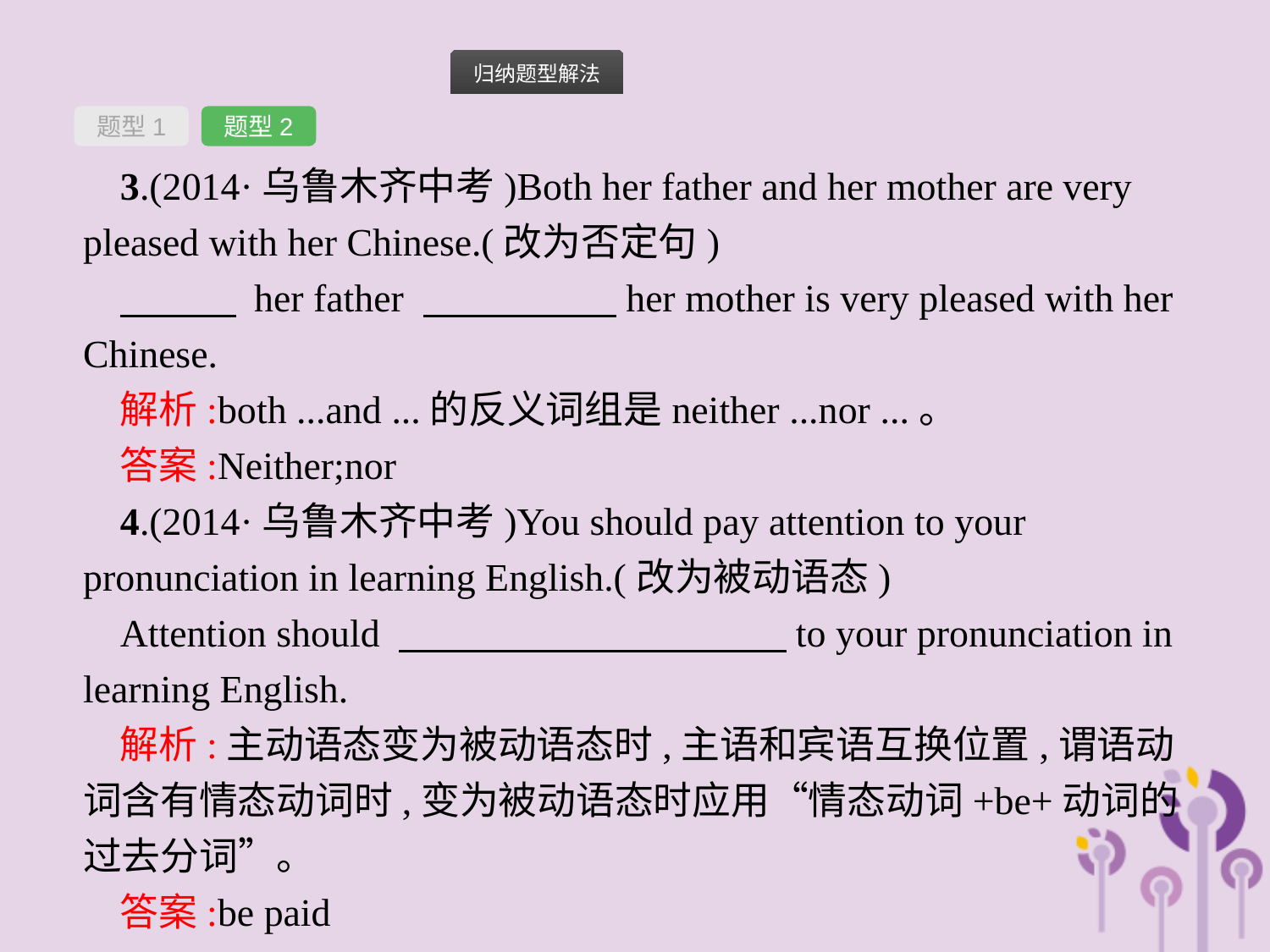

题型1
题型2
3.(2014·乌鲁木齐中考)Both her father and her mother are very pleased with her Chinese.(改为否定句)
　　　 her father 　　　　　her mother is very pleased with her Chinese.
解析:both ...and ...的反义词组是neither ...nor ...。
答案:Neither;nor
4.(2014·乌鲁木齐中考)You should pay attention to your pronunciation in learning English.(改为被动语态)
Attention should 　　　　　　　　　　to your pronunciation in learning English.
解析:主动语态变为被动语态时,主语和宾语互换位置,谓语动词含有情态动词时,变为被动语态时应用“情态动词+be+动词的过去分词”。
答案:be paid